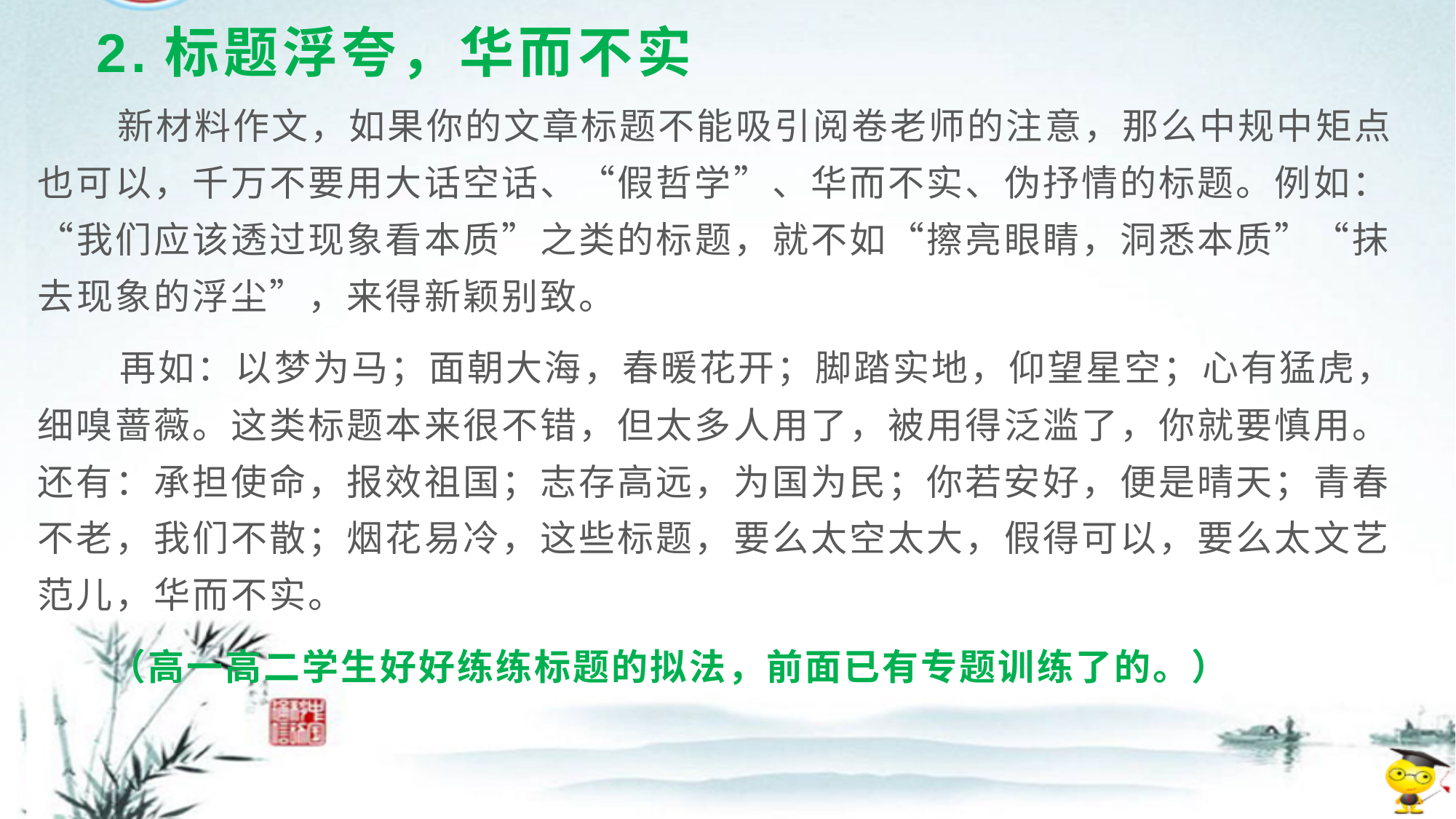

# 2.标题浮夸，华而不实
        新材料作文，如果你的文章标题不能吸引阅卷老师的注意，那么中规中矩点也可以，千万不要用大话空话、“假哲学”、华而不实、伪抒情的标题。例如：“我们应该透过现象看本质”之类的标题，就不如“擦亮眼睛，洞悉本质”“抹去现象的浮尘”，来得新颖别致。
       再如：以梦为马；面朝大海，春暖花开；脚踏实地，仰望星空；心有猛虎，细嗅蔷薇。这类标题本来很不错，但太多人用了，被用得泛滥了，你就要慎用。还有：承担使命，报效祖国；志存高远，为国为民；你若安好，便是晴天；青春不老，我们不散；烟花易冷，这些标题，要么太空太大，假得可以，要么太文艺范儿，华而不实。
      （高一高二学生好好练练标题的拟法，前面已有专题训练了的。）